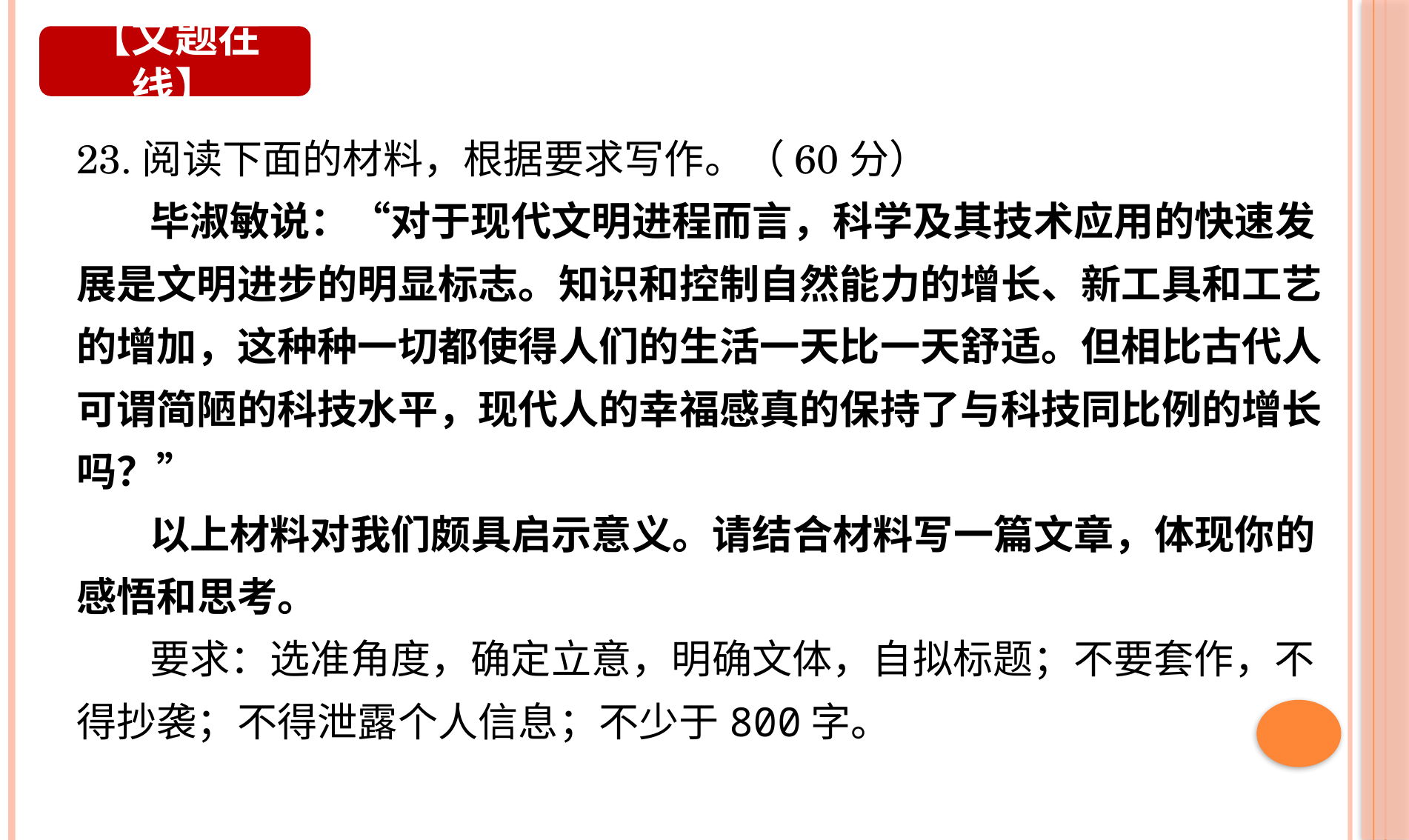

【文题在线】
23.阅读下面的材料，根据要求写作。（60分）
       毕淑敏说：“对于现代文明进程而言，科学及其技术应用的快速发展是文明进步的明显标志。知识和控制自然能力的增长、新工具和工艺的增加，这种种一切都使得人们的生活一天比一天舒适。但相比古代人可谓简陋的科技水平，现代人的幸福感真的保持了与科技同比例的增长吗？”
       以上材料对我们颇具启示意义。请结合材料写一篇文章，体现你的感悟和思考。
       要求：选准角度，确定立意，明确文体，自拟标题；不要套作，不得抄袭；不得泄露个人信息；不少于800字。